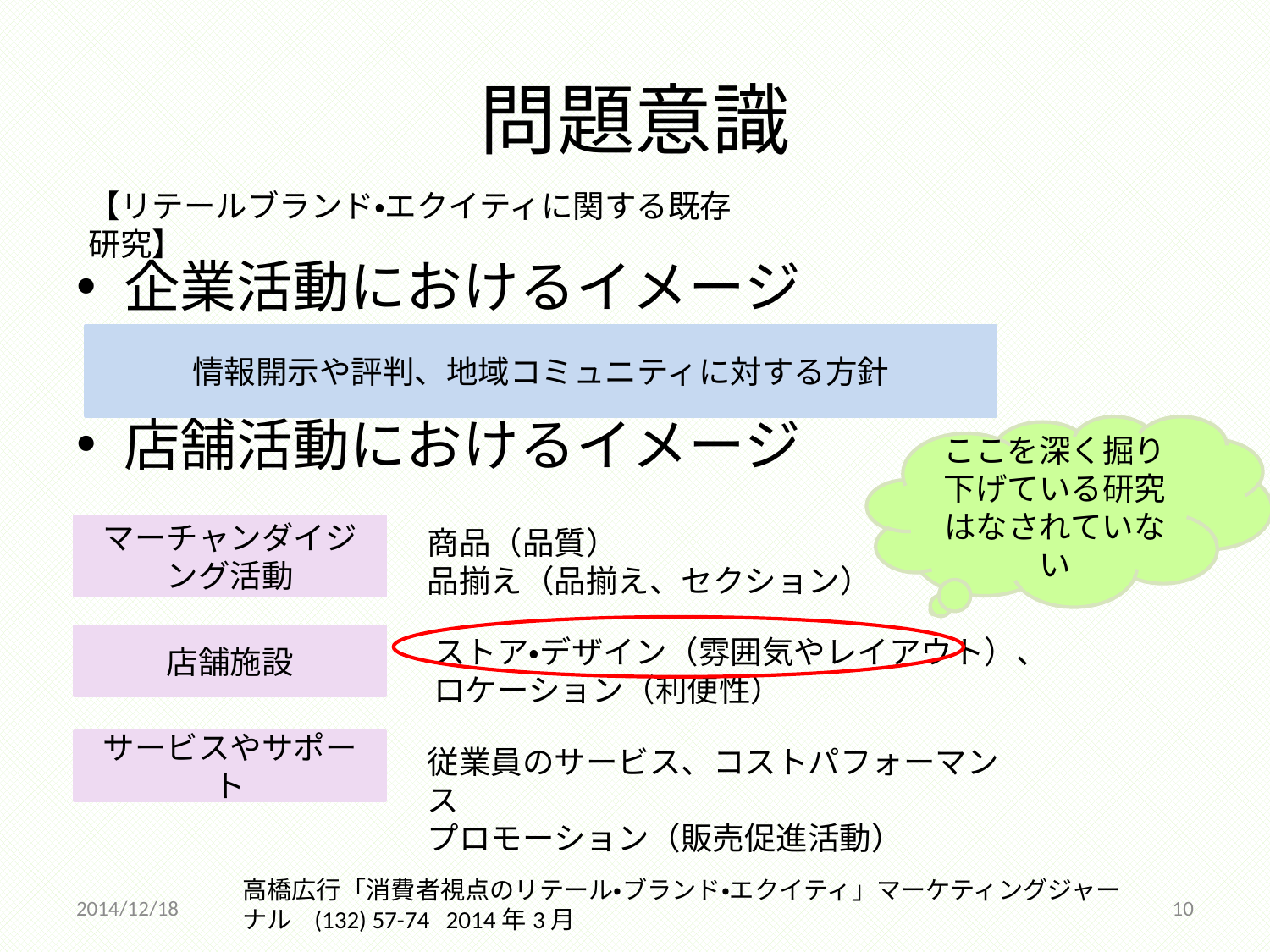

# 問題意識

企業活動におけるイメージ

店舗活動におけるイメージ

【リテールブランド・エクイティに関する既存研究】
情報開示や評判、地域コミュニティに対する方針
ここを深く掘り下げている研究はなされていない
マーチャンダイジング活動
商品（品質）
品揃え（品揃え、セクション）

店舗施設
　ストア・デザイン（雰囲気やレイアウト）、
　ロケーション（利便性）
サービスやサポート
従業員のサービス、コストパフォーマンス
プロモーション（販売促進活動）
高橋広行「消費者視点のリテール・ブランド・エクイティ」マーケティングジャーナル   (132) 57-74   2014年3月
2014/12/18
10